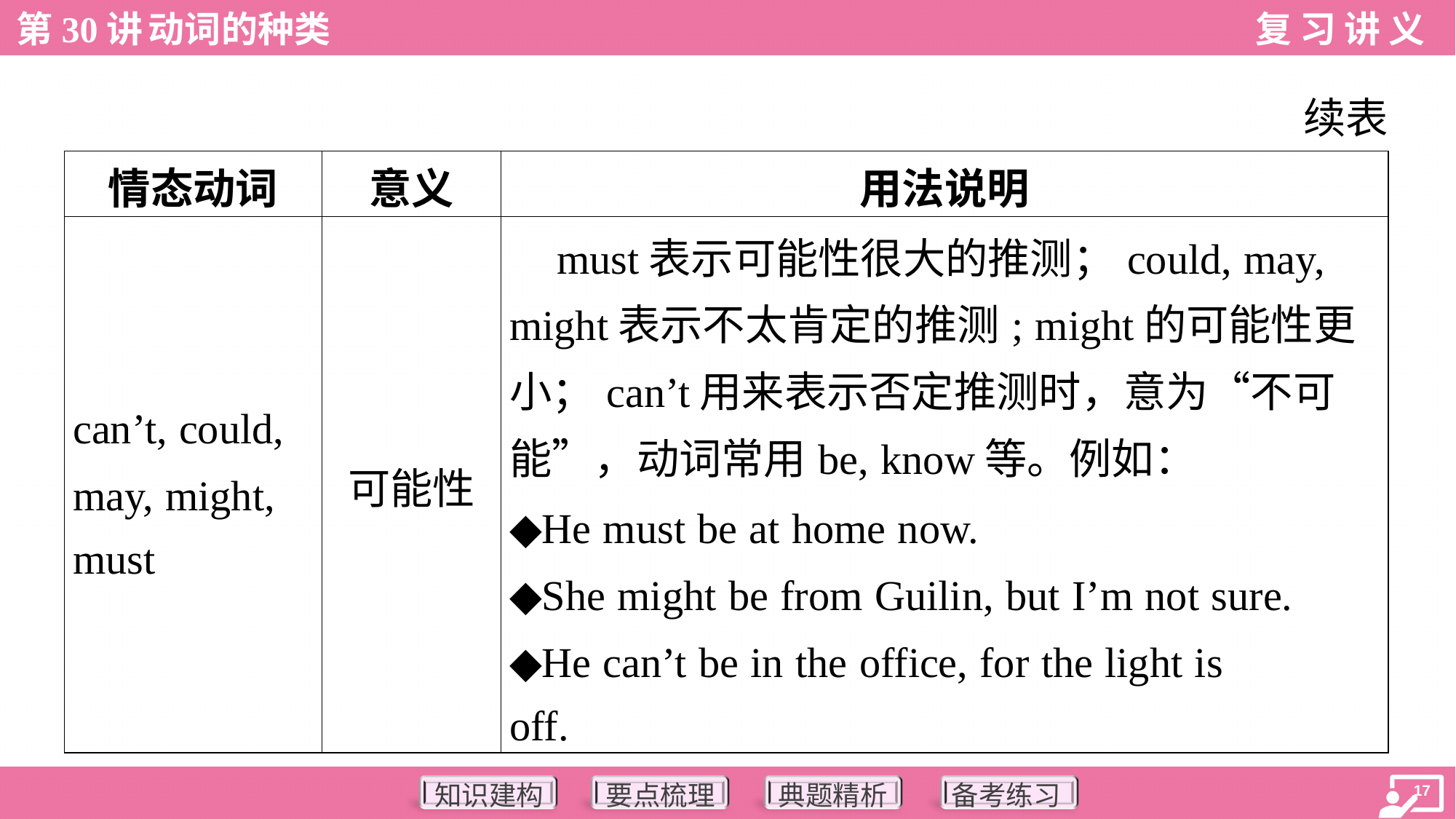

续表
| 情态动词 | 意义 | 用法说明 |
| --- | --- | --- |
| can’t, could, may, might, must | 可能性 | must表示可能性很大的推测；could, may, might表示不太肯定的推测; might的可能性更 小；can’t用来表示否定推测时，意为“不可 能”，动词常用be, know等。例如： ◆He must be at home now. ◆She might be from Guilin, but I’m not sure. ◆He can’t be in the office, for the light is off. |